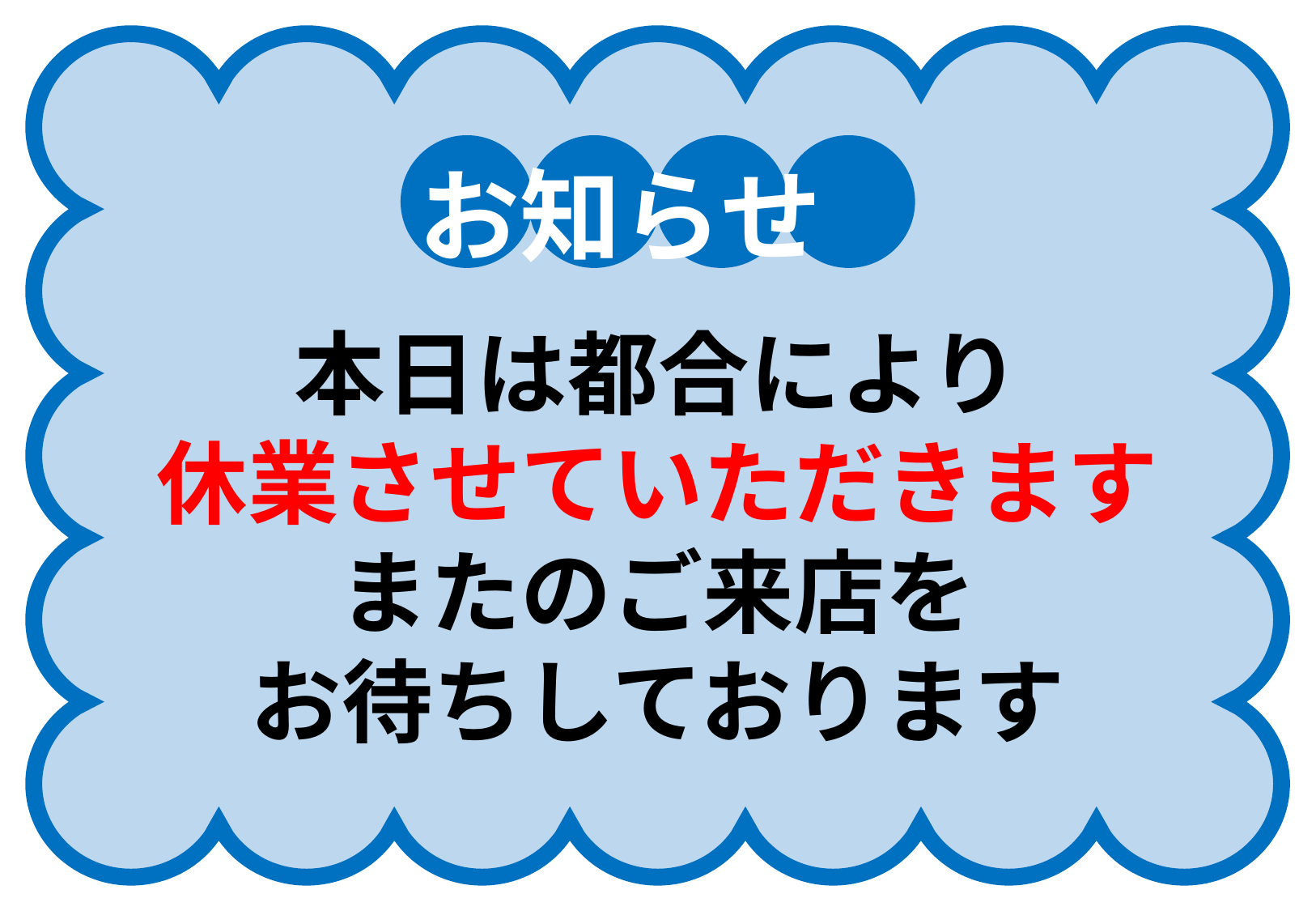

お知らせ
本日は都合により
休業させていただきます
またのご来店を
お待ちしております